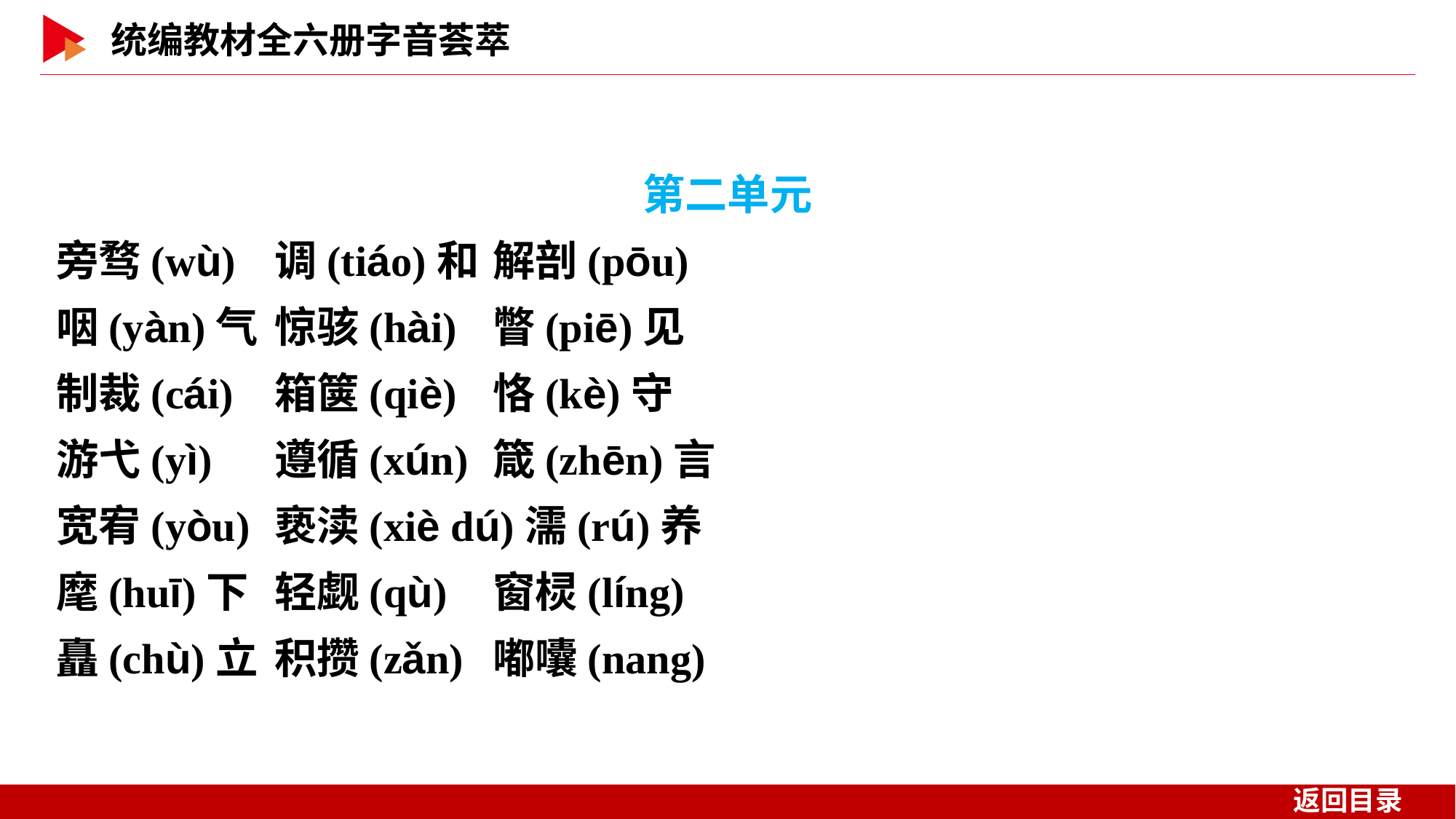

第二单元
旁骛(wù)	调(tiáo)和	解剖(pōu)
咽(yàn)气	惊骇(hài)	瞥(piē)见
制裁(cái)	箱箧(qiè)	恪(kè)守
游弋(yì)	遵循(xún)	箴(zhēn)言
宽宥(yòu)	亵渎(xiè dú)濡(rú)养
麾(huī)下	轻觑(qù)	窗棂(líng)
矗(chù)立	积攒(zǎn)	嘟囔(nang)